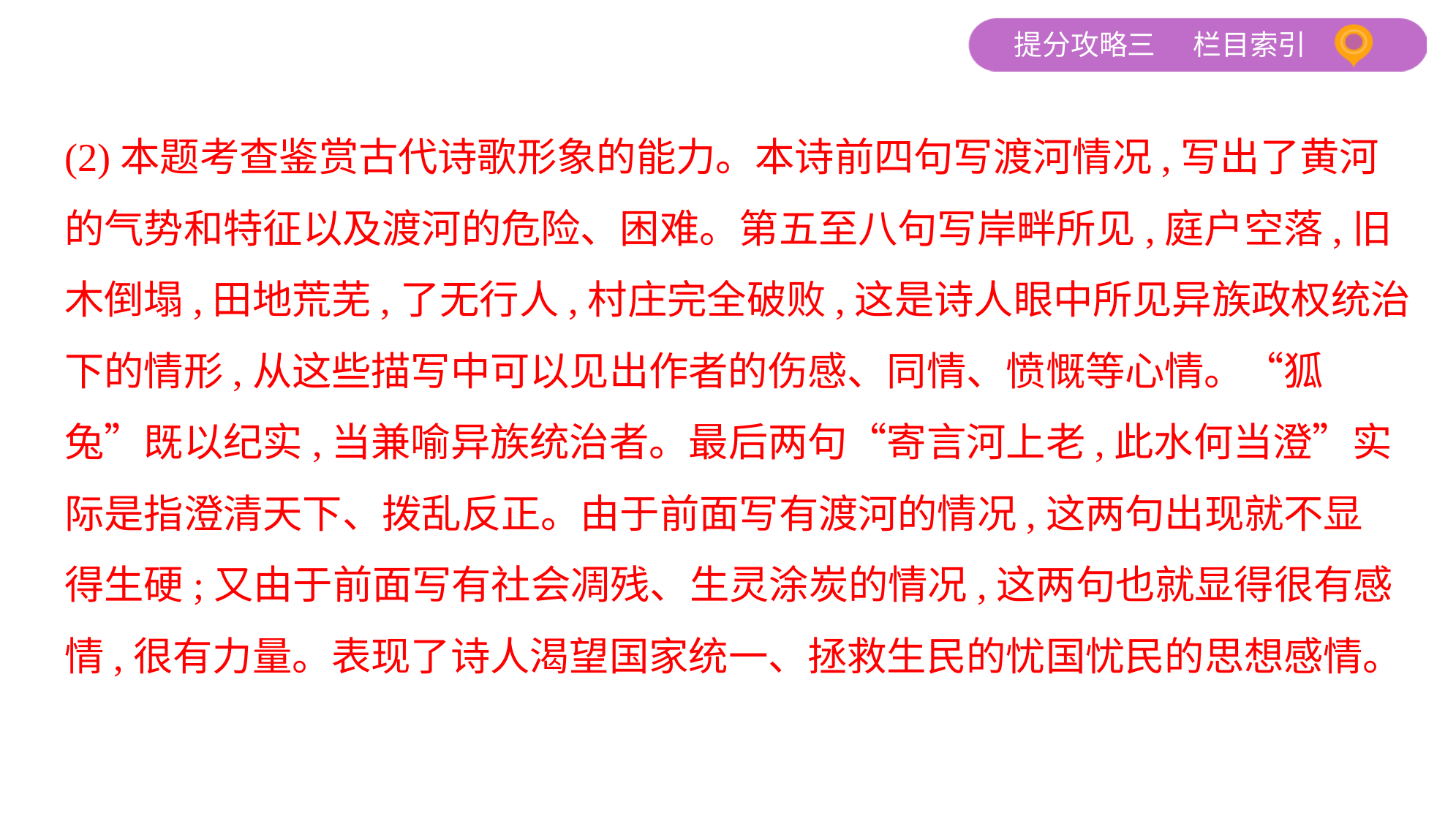

(2)本题考查鉴赏古代诗歌形象的能力。本诗前四句写渡河情况,写出了黄河
的气势和特征以及渡河的危险、困难。第五至八句写岸畔所见,庭户空落,旧
木倒塌,田地荒芜,了无行人,村庄完全破败,这是诗人眼中所见异族政权统治
下的情形,从这些描写中可以见出作者的伤感、同情、愤慨等心情。“狐
兔”既以纪实,当兼喻异族统治者。最后两句“寄言河上老,此水何当澄”实
际是指澄清天下、拨乱反正。由于前面写有渡河的情况,这两句出现就不显
得生硬;又由于前面写有社会凋残、生灵涂炭的情况,这两句也就显得很有感
情,很有力量。表现了诗人渴望国家统一、拯救生民的忧国忧民的思想感情。